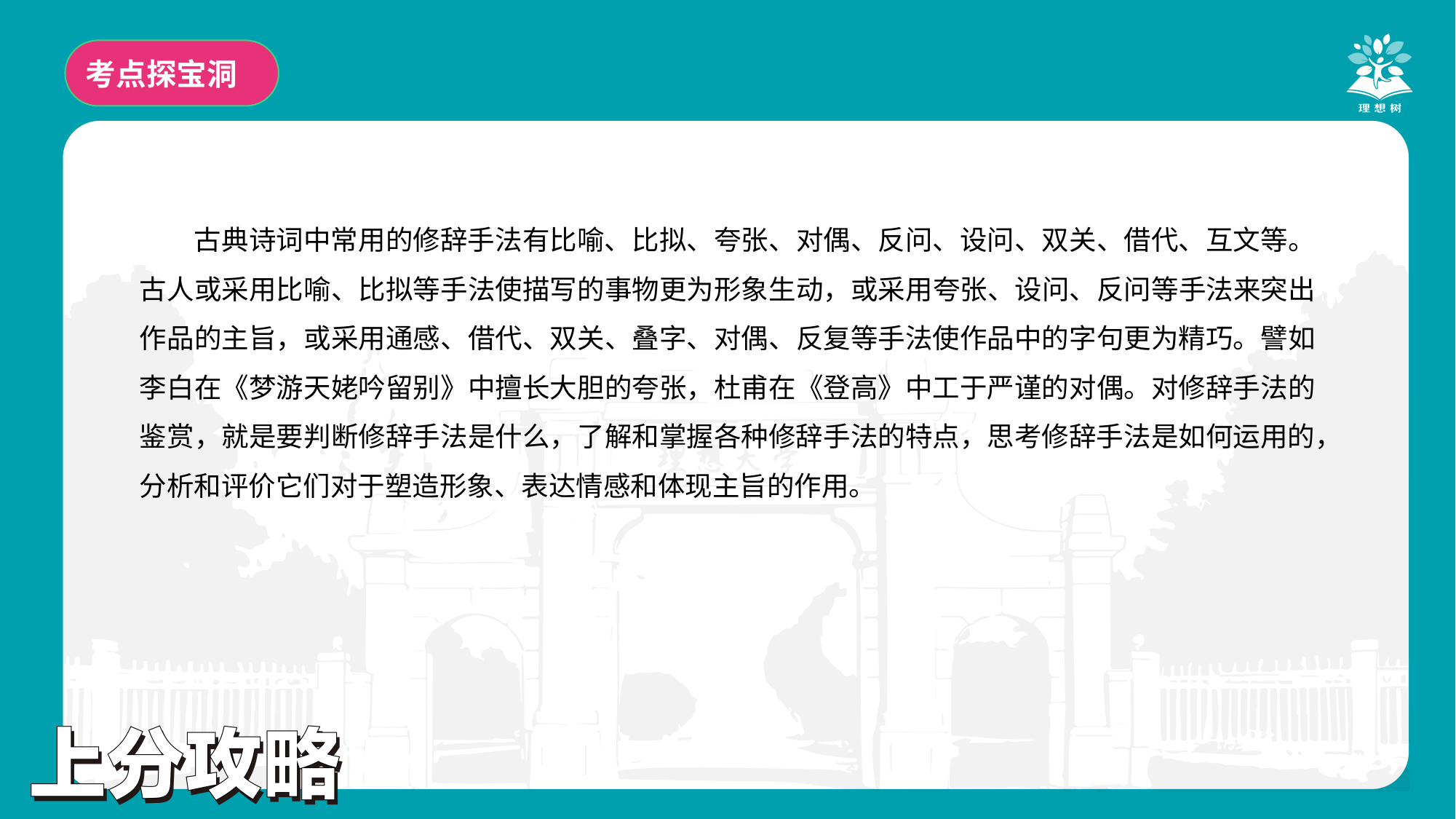

考点探宝洞
古典诗词中常用的修辞手法有比喻、比拟、夸张、对偶、反问、设问、双关、借代、互文等。古人或采用比喻、比拟等手法使描写的事物更为形象生动，或采用夸张、设问、反问等手法来突出作品的主旨，或采用通感、借代、双关、叠字、对偶、反复等手法使作品中的字句更为精巧。譬如李白在《梦游天姥吟留别》中擅长大胆的夸张，杜甫在《登高》中工于严谨的对偶。对修辞手法的鉴赏，就是要判断修辞手法是什么，了解和掌握各种修辞手法的特点，思考修辞手法是如何运用的，分析和评价它们对于塑造形象、表达情感和体现主旨的作用。